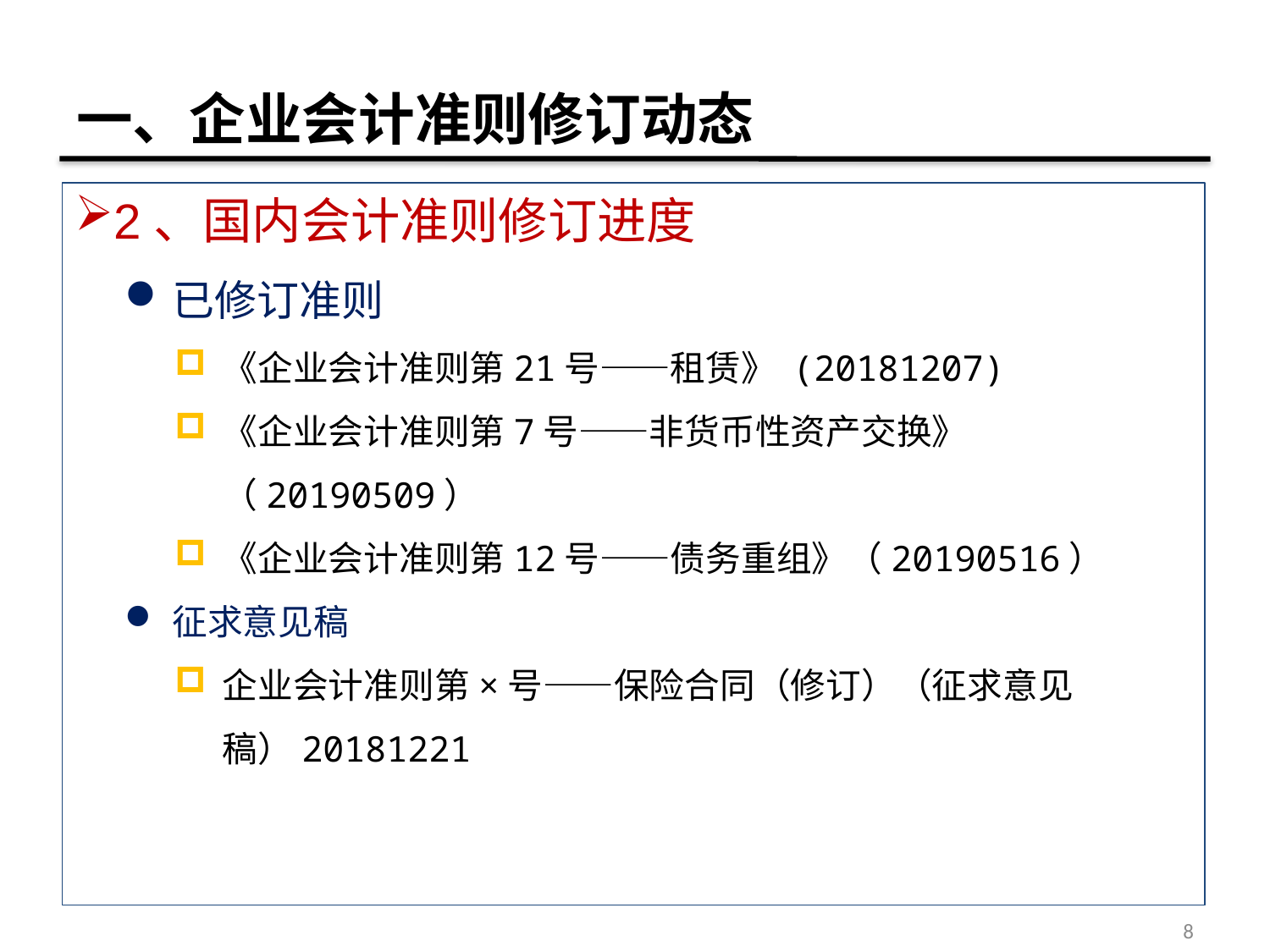

# 一、企业会计准则修订动态
2、国内会计准则修订进度
已修订准则
《企业会计准则第21号——租赁》 (20181207)
《企业会计准则第7号——非货币性资产交换》（20190509）
《企业会计准则第12号——债务重组》（20190516）
征求意见稿
企业会计准则第×号——保险合同（修订）（征求意见稿）20181221
8